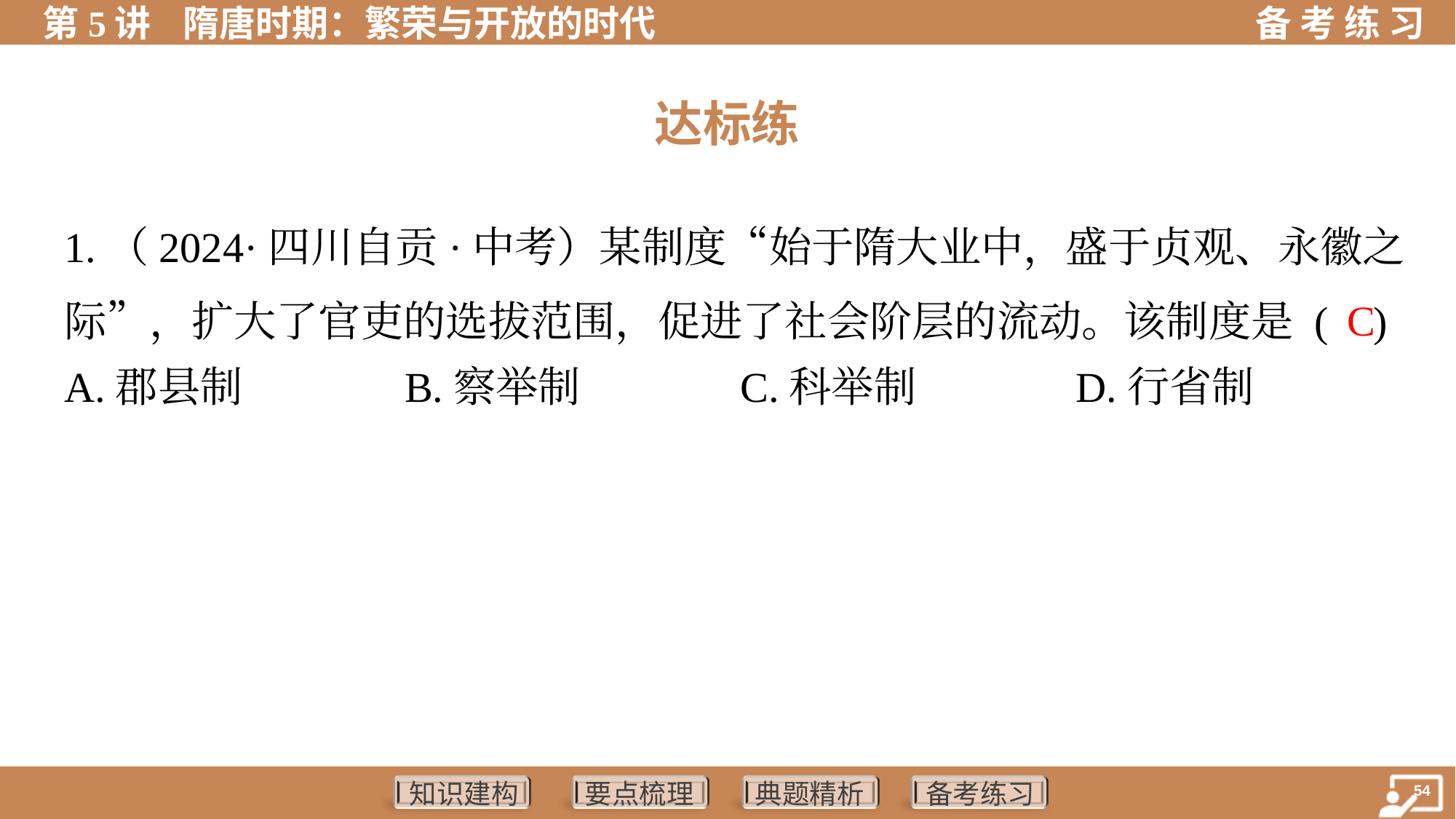

达标练
1.（2024·四川自贡·中考）某制度“始于隋大业中，盛于贞观、永徽之
际”，扩大了官吏的选拔范围，促进了社会阶层的流动。该制度是 (    )
C
A.郡县制	B.察举制	C.科举制	D.行省制